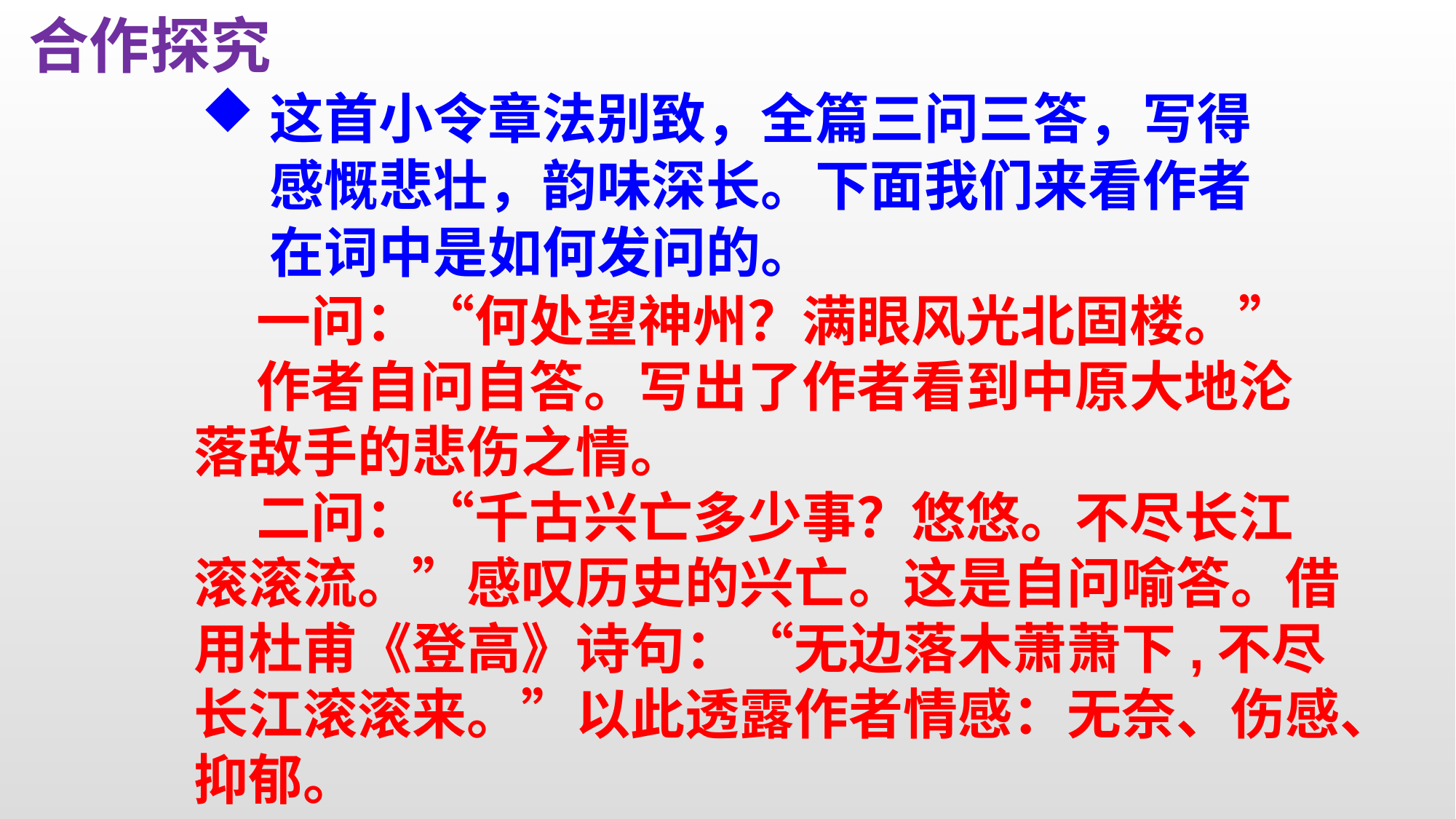

合作探究
这首小令章法别致，全篇三问三答，写得感慨悲壮，韵味深长。下面我们来看作者在词中是如何发问的。
    一问：“何处望神州？满眼风光北固楼。”
    作者自问自答。写出了作者看到中原大地沦落敌手的悲伤之情。
    二问：“千古兴亡多少事？悠悠。不尽长江滚滚流。”感叹历史的兴亡。这是自问喻答。借用杜甫《登高》诗句：“无边落木萧萧下,不尽长江滚滚来。”以此透露作者情感：无奈、伤感、抑郁。